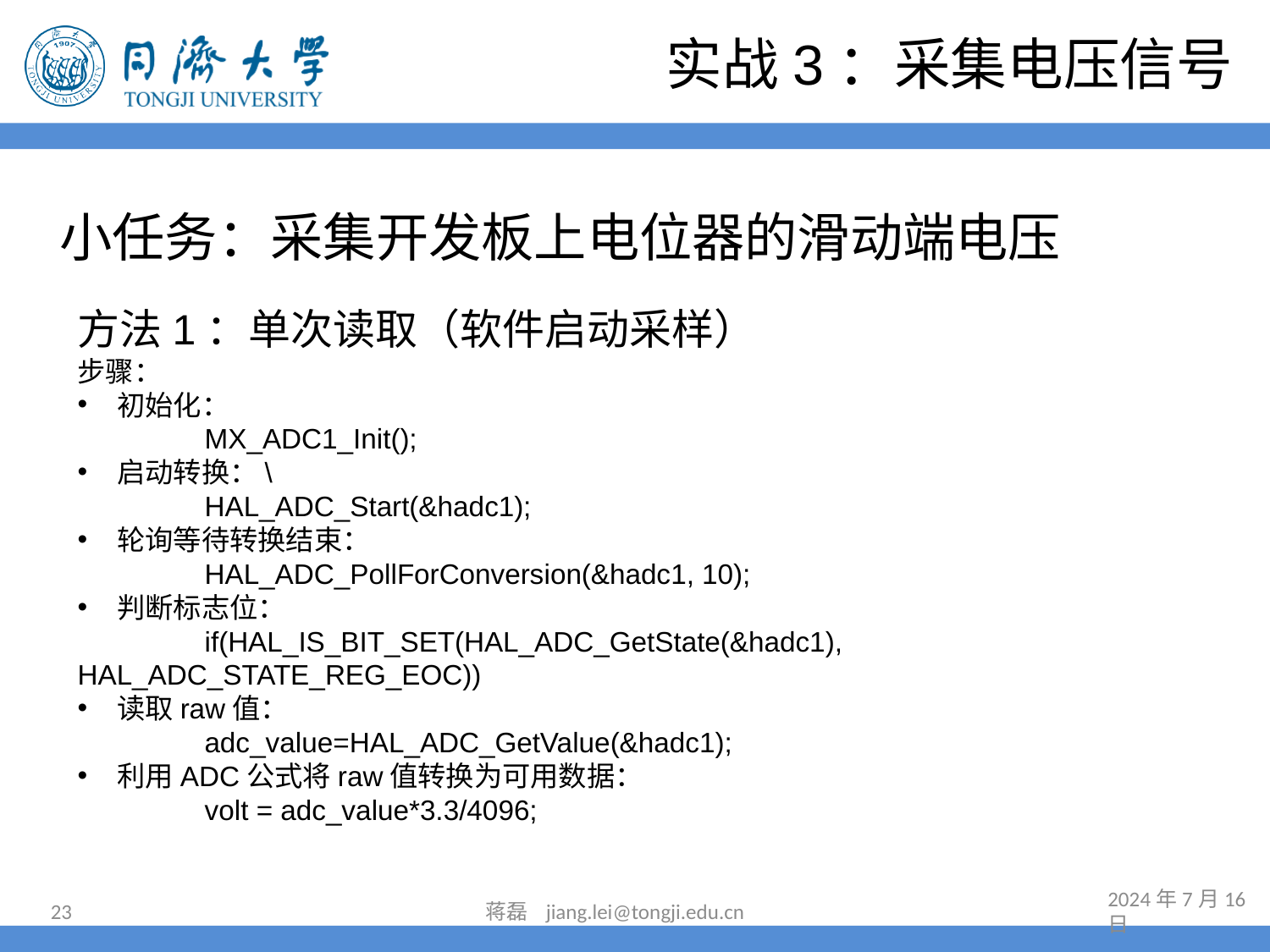

实战3：采集电压信号
# 小任务：采集开发板上电位器的滑动端电压
方法1：单次读取（软件启动采样）
步骤：
初始化：
	MX_ADC1_Init();
启动转换：\
	HAL_ADC_Start(&hadc1);
轮询等待转换结束：
	HAL_ADC_PollForConversion(&hadc1, 10);
判断标志位：
	if(HAL_IS_BIT_SET(HAL_ADC_GetState(&hadc1), HAL_ADC_STATE_REG_EOC))
读取raw值：
	adc_value=HAL_ADC_GetValue(&hadc1);
利用ADC公式将raw值转换为可用数据：
	volt = adc_value*3.3/4096;

23
蒋磊  jiang.lei@tongji.edu.cn
2024年7月16日